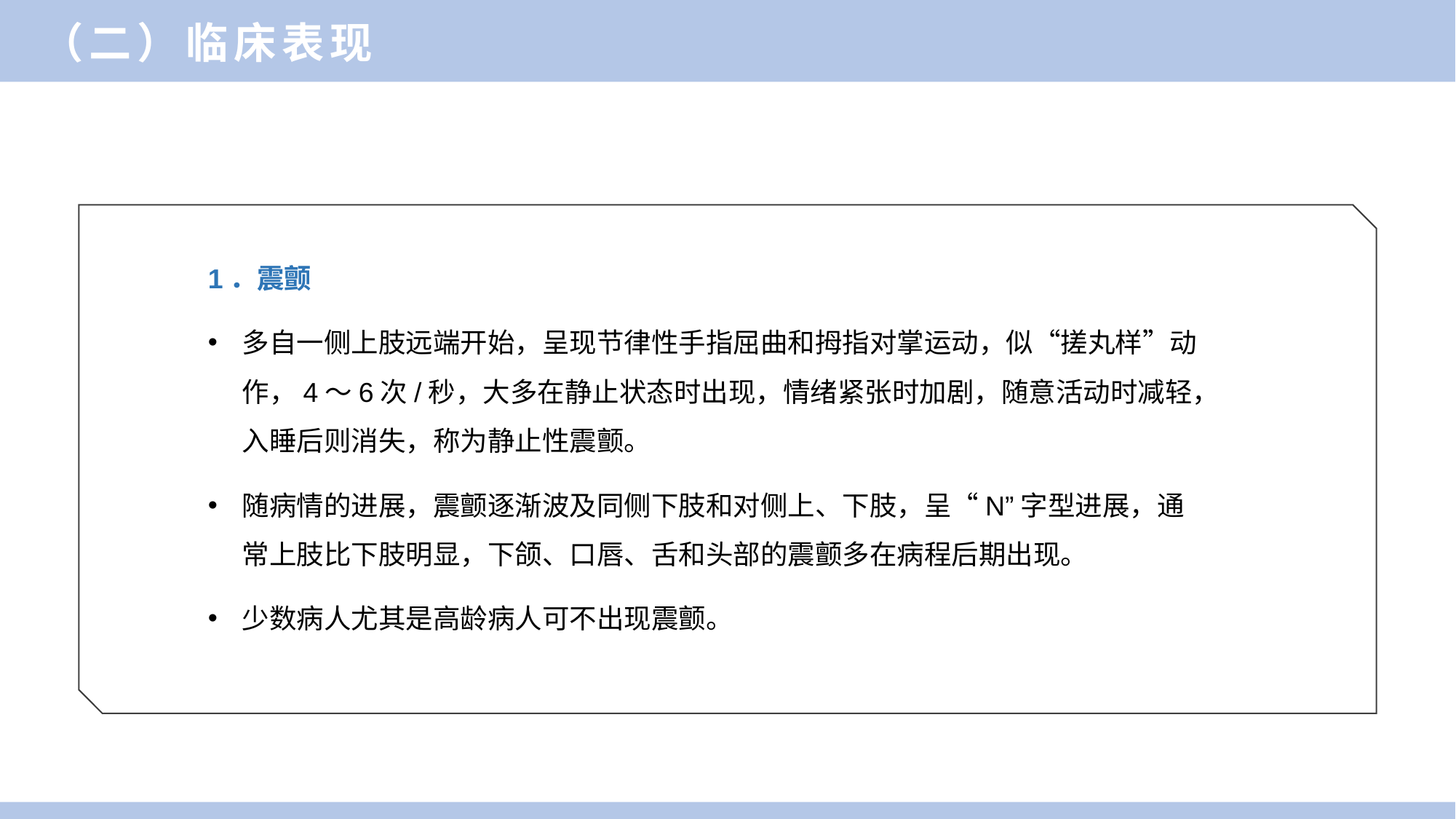

（二）临床表现

1．震颤
多自一侧上肢远端开始，呈现节律性手指屈曲和拇指对掌运动，似“搓丸样”动作，4～6次/秒，大多在静止状态时出现，情绪紧张时加剧，随意活动时减轻，入睡后则消失，称为静止性震颤。
随病情的进展，震颤逐渐波及同侧下肢和对侧上、下肢，呈“N”字型进展，通常上肢比下肢明显，下颌、口唇、舌和头部的震颤多在病程后期出现。
少数病人尤其是高龄病人可不出现震颤。